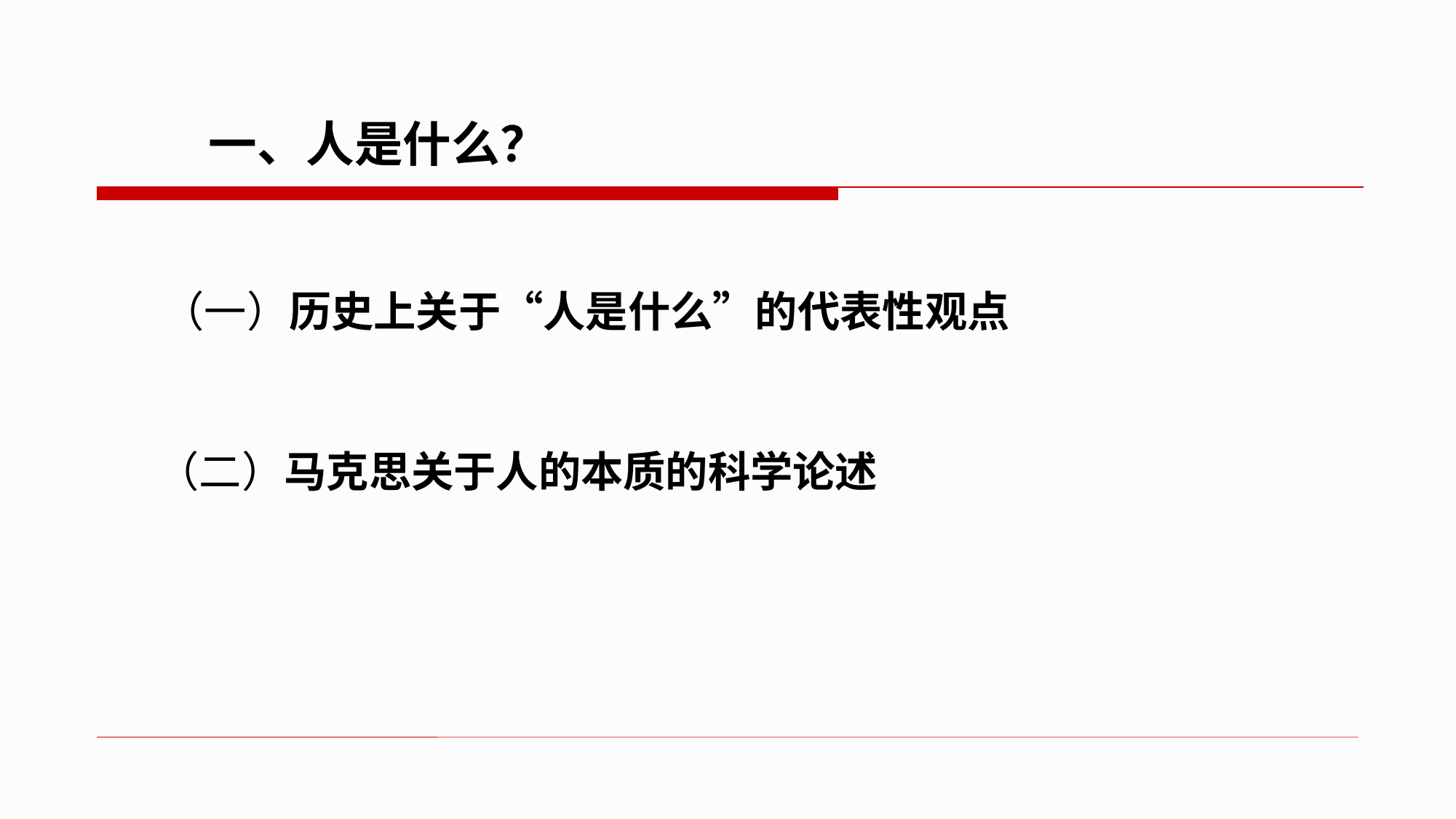

一、人是什么？
 （一）历史上关于“人是什么”的代表性观点
  （二）马克思关于人的本质的科学论述